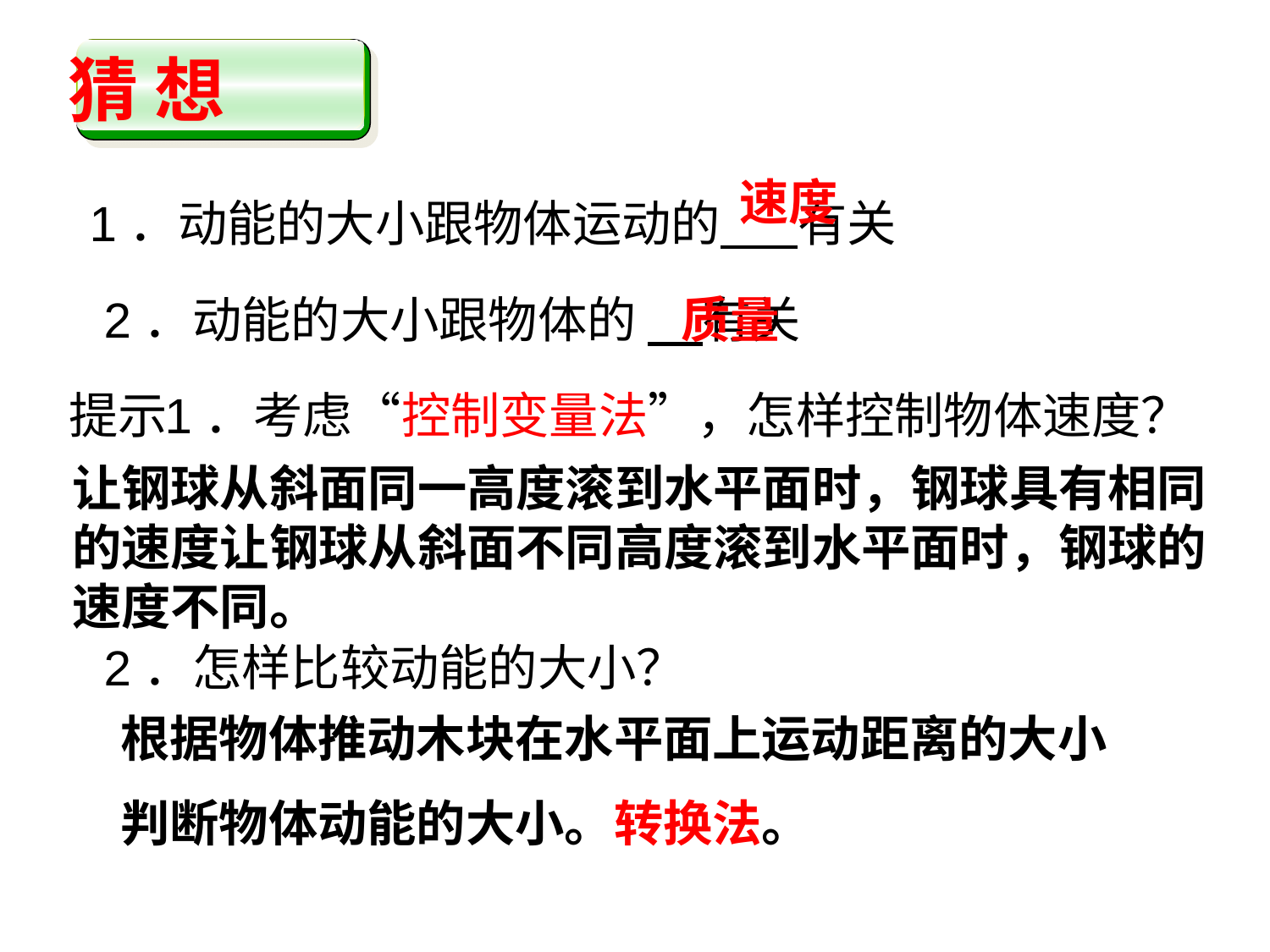

猜 想
速度
1．动能的大小跟物体运动的       有关
2．动能的大小跟物体的      有关
质量
提示
1．考虑“控制变量法”，怎样控制物体速度？
让钢球从斜面同一高度滚到水平面时，钢球具有相同
的速度让钢球从斜面不同高度滚到水平面时，钢球的
速度不同。
2．怎样比较动能的大小？
根据物体推动木块在水平面上运动距离的大小
判断物体动能的大小。转换法。